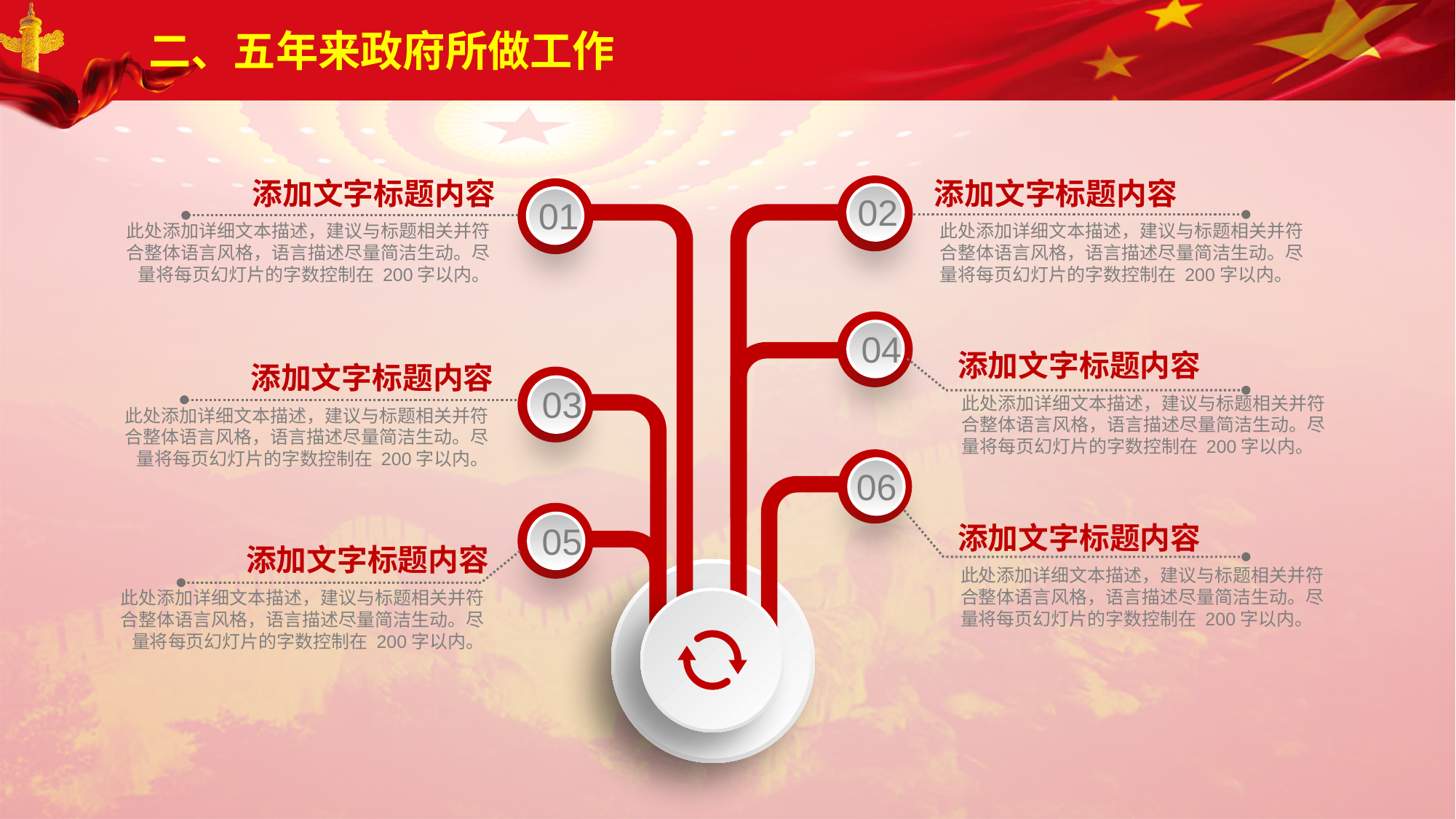

二、五年来政府所做工作
添加文字标题内容
此处添加详细文本描述，建议与标题相关并符合整体语言风格，语言描述尽量简洁生动。尽量将每页幻灯片的字数控制在 200字以内。
添加文字标题内容
此处添加详细文本描述，建议与标题相关并符合整体语言风格，语言描述尽量简洁生动。尽量将每页幻灯片的字数控制在 200字以内。

02

01

04

添加文字标题内容
此处添加详细文本描述，建议与标题相关并符合整体语言风格，语言描述尽量简洁生动。尽量将每页幻灯片的字数控制在 200字以内。

添加文字标题内容
此处添加详细文本描述，建议与标题相关并符合整体语言风格，语言描述尽量简洁生动。尽量将每页幻灯片的字数控制在 200字以内。

03

06

05

添加文字标题内容
此处添加详细文本描述，建议与标题相关并符合整体语言风格，语言描述尽量简洁生动。尽量将每页幻灯片的字数控制在 200字以内。
添加文字标题内容
此处添加详细文本描述，建议与标题相关并符合整体语言风格，语言描述尽量简洁生动。尽量将每页幻灯片的字数控制在 200字以内。